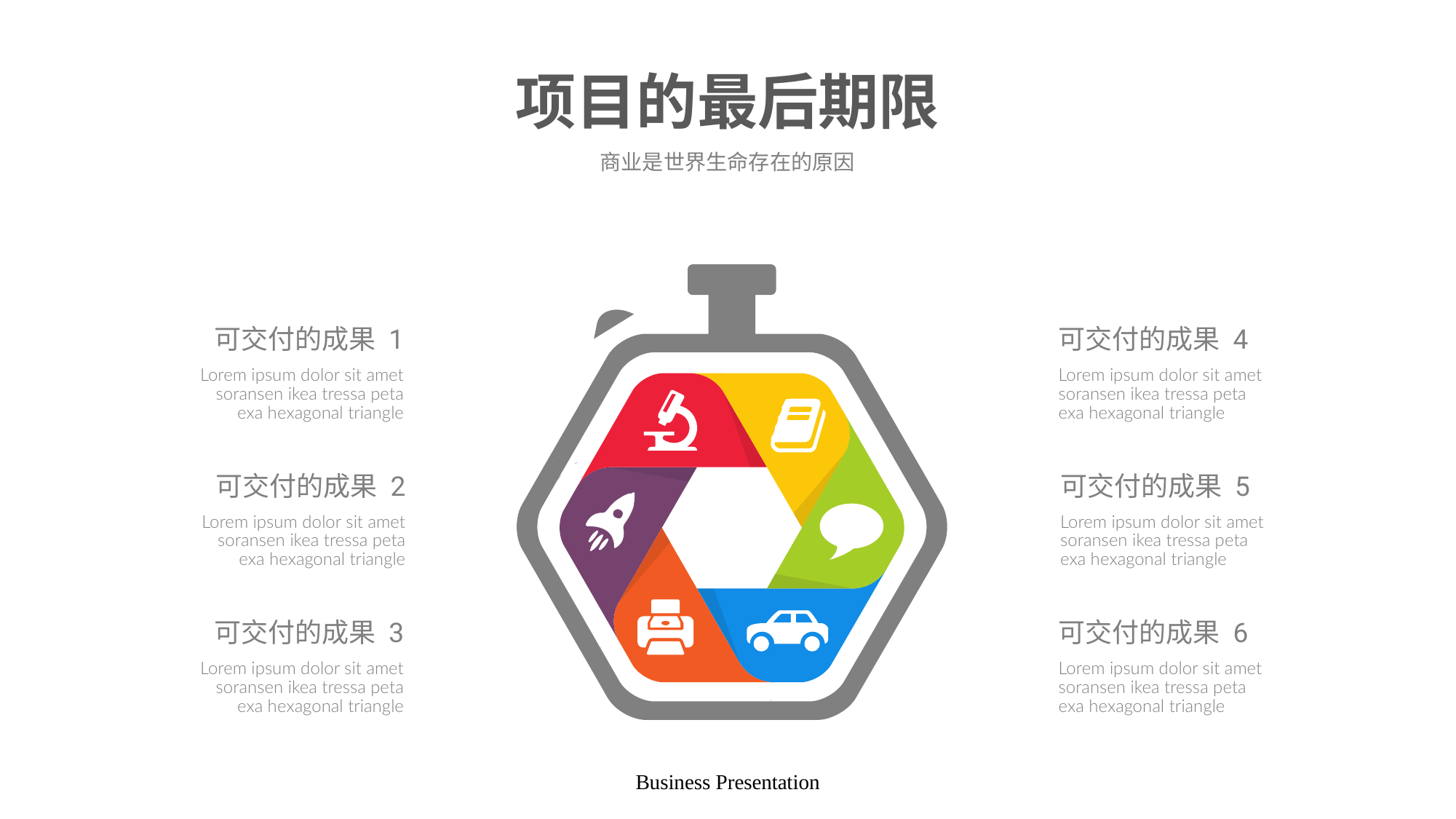

# 项目的最后期限
商业是世界生命存在的原因

可交付的成果 1
可交付的成果 4
Lorem ipsum dolor sit amet soransen ikea tressa peta exa hexagonal triangle
Lorem ipsum dolor sit amet soransen ikea tressa peta exa hexagonal triangle

可交付的成果 2

可交付的成果 5

Lorem ipsum dolor sit amet soransen ikea tressa peta exa hexagonal triangle
Lorem ipsum dolor sit amet soransen ikea tressa peta exa hexagonal triangle

可交付的成果 3
可交付的成果 6
Lorem ipsum dolor sit amet soransen ikea tressa peta exa hexagonal triangle
Lorem ipsum dolor sit amet soransen ikea tressa peta exa hexagonal triangle
Business Presentation
41